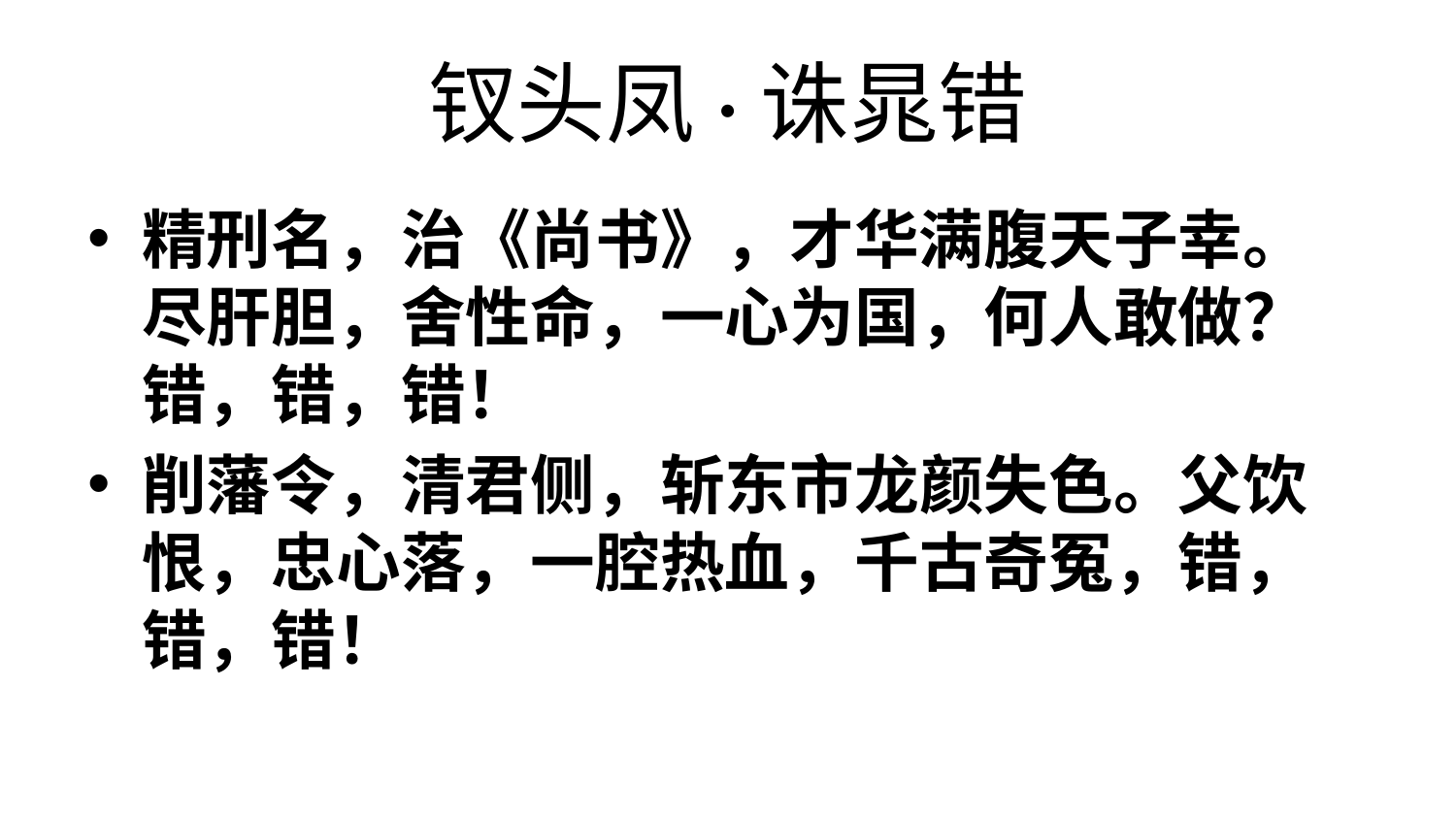

# 钗头凤·诛晁错
精刑名，治《尚书》，才华满腹天子幸。尽肝胆，舍性命，一心为国，何人敢做？错，错，错！
削藩令，清君侧，斩东市龙颜失色。父饮恨，忠心落，一腔热血，千古奇冤，错，错，错！